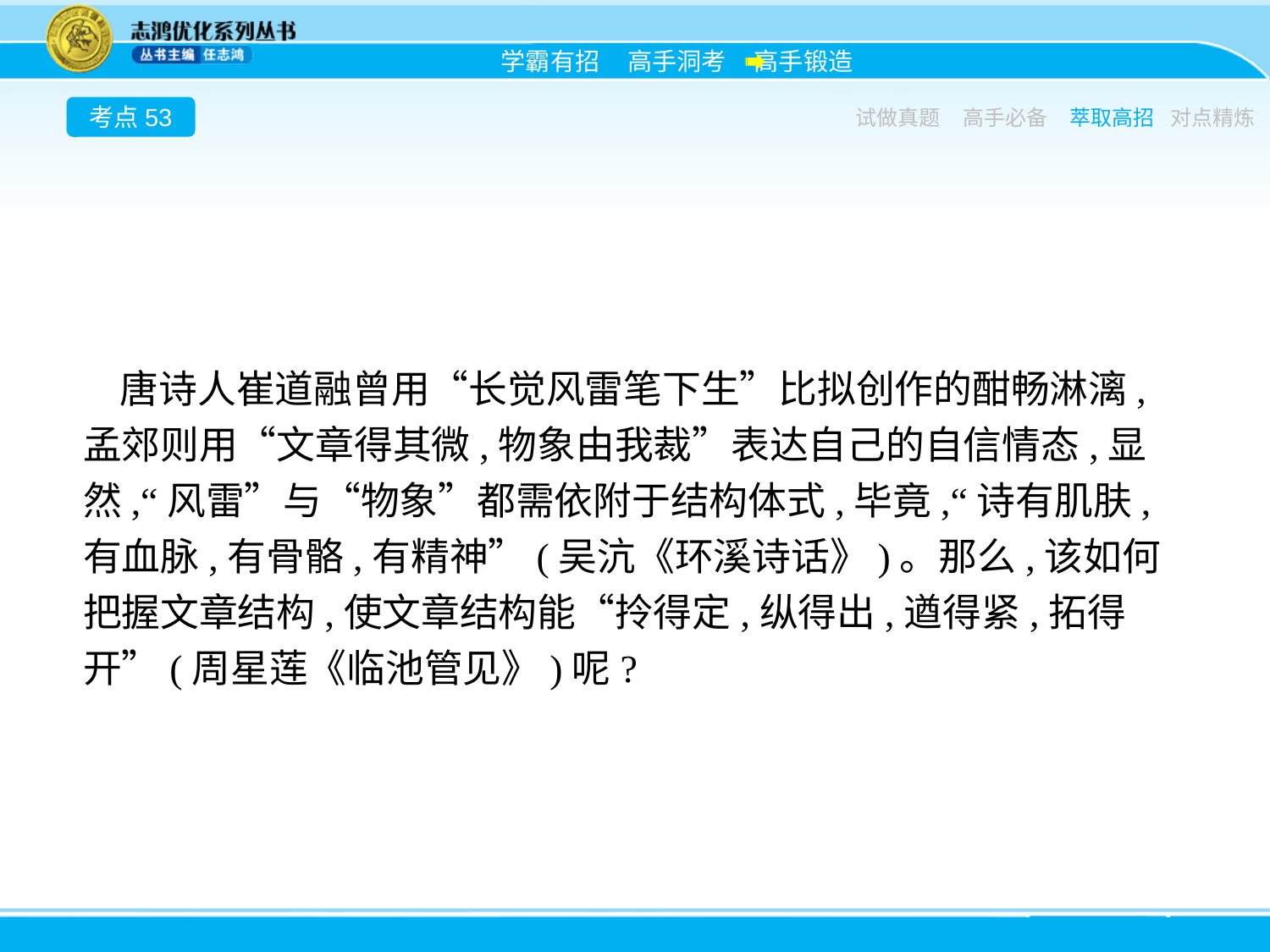

考点53
试做真题
高手必备
萃取高招
对点精炼
唐诗人崔道融曾用“长觉风雷笔下生”比拟创作的酣畅淋漓,孟郊则用“文章得其微,物象由我裁”表达自己的自信情态,显然,“风雷”与“物象”都需依附于结构体式,毕竟,“诗有肌肤,有血脉,有骨骼,有精神”(吴沆《环溪诗话》)。那么,该如何把握文章结构,使文章结构能“拎得定,纵得出,遒得紧,拓得开”(周星莲《临池管见》)呢?